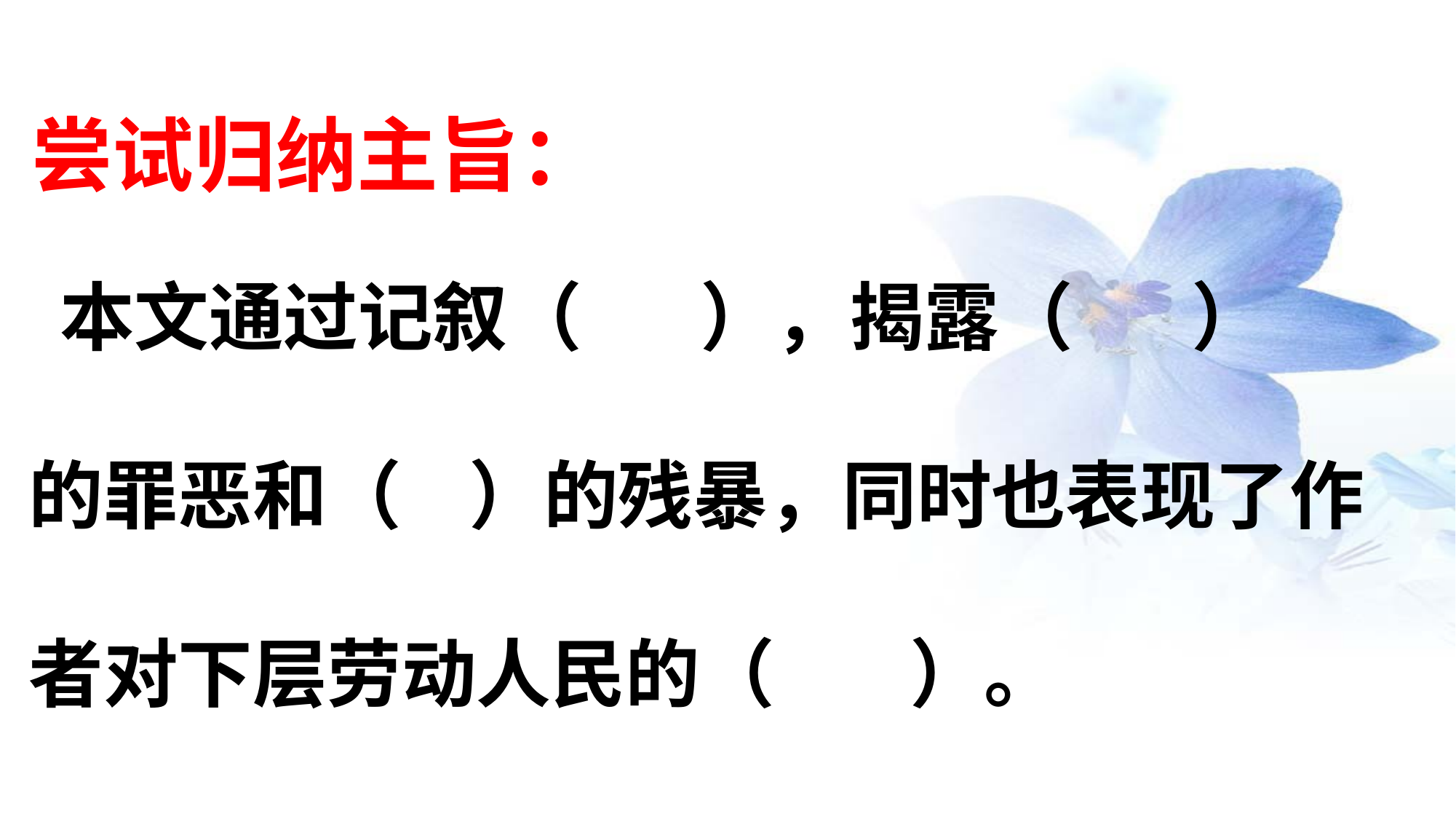

尝试归纳主旨：

     本文通过记叙（       ），揭露（       ）

 的罪恶和（    ）的残暴，同时也表现了作

 者对下层劳动人民的（        ）。